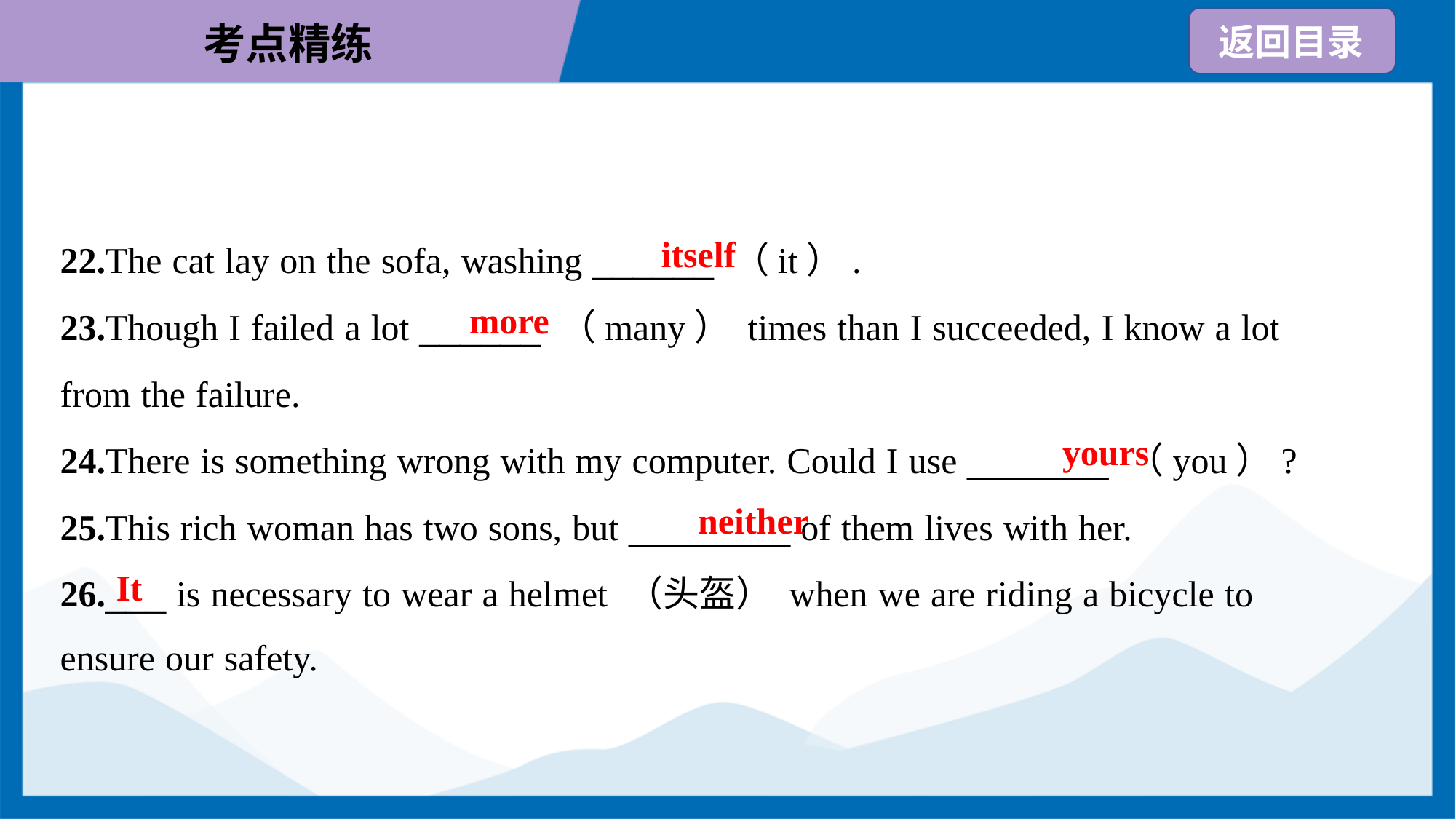

itself
22.The cat lay on the sofa, washing ______ （it）.
23.Though I failed a lot ______ （many） times than I succeeded, I know a lot
from the failure.
24.There is something wrong with my computer. Could I use _______ （you）?
25.This rich woman has two sons, but ________ of them lives with her.
26.___ is necessary to wear a helmet （头盔） when we are riding a bicycle to
ensure our safety.
more
yours
neither
It